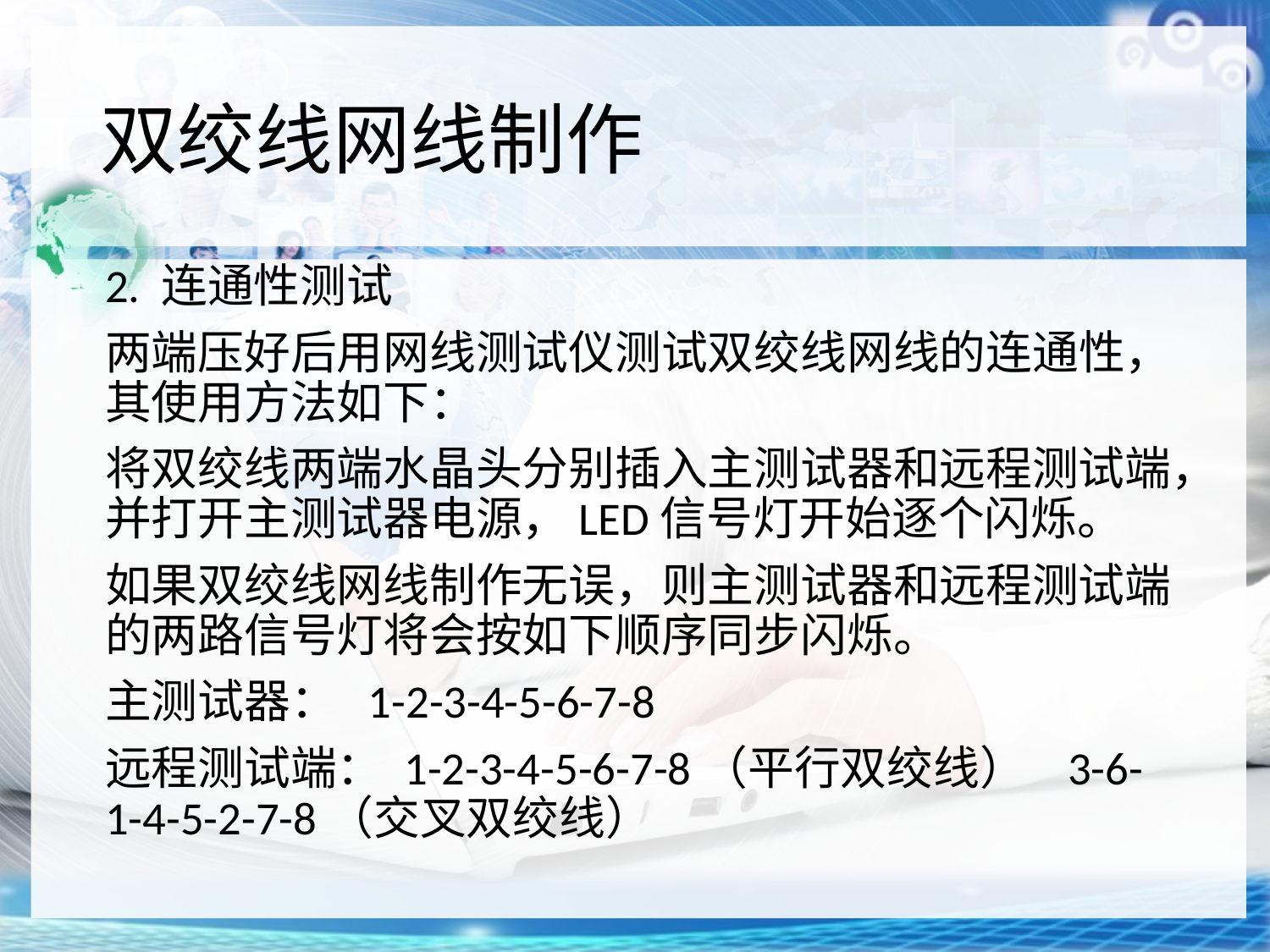

# 双绞线网线制作
2. 连通性测试
两端压好后用网线测试仪测试双绞线网线的连通性，其使用方法如下：
将双绞线两端水晶头分别插入主测试器和远程测试端，并打开主测试器电源，LED信号灯开始逐个闪烁。
如果双绞线网线制作无误，则主测试器和远程测试端的两路信号灯将会按如下顺序同步闪烁。
主测试器：  1-2-3-4-5-6-7-8
远程测试端： 1-2-3-4-5-6-7-8（平行双绞线）   3-6-1-4-5-2-7-8（交叉双绞线）